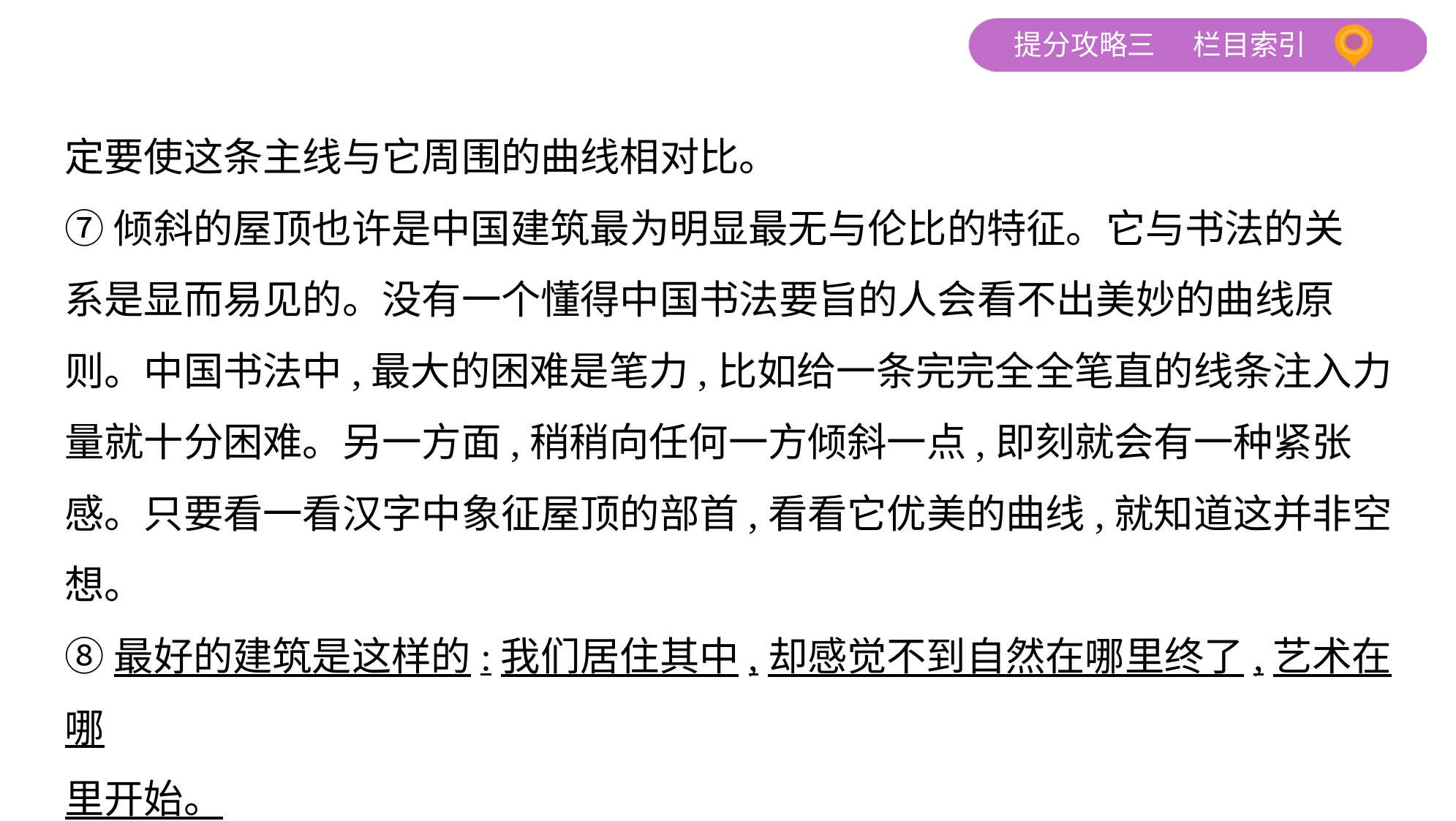

定要使这条主线与它周围的曲线相对比。
⑦倾斜的屋顶也许是中国建筑最为明显最无与伦比的特征。它与书法的关
系是显而易见的。没有一个懂得中国书法要旨的人会看不出美妙的曲线原
则。中国书法中,最大的困难是笔力,比如给一条完完全全笔直的线条注入力
量就十分困难。另一方面,稍稍向任何一方倾斜一点,即刻就会有一种紧张感。只要看一看汉字中象征屋顶的部首,看看它优美的曲线,就知道这并非空想。
⑧最好的建筑是这样的:我们居住其中,却感觉不到自然在哪里终了,艺术在哪
里开始。
                                                                                                                  （有删改）